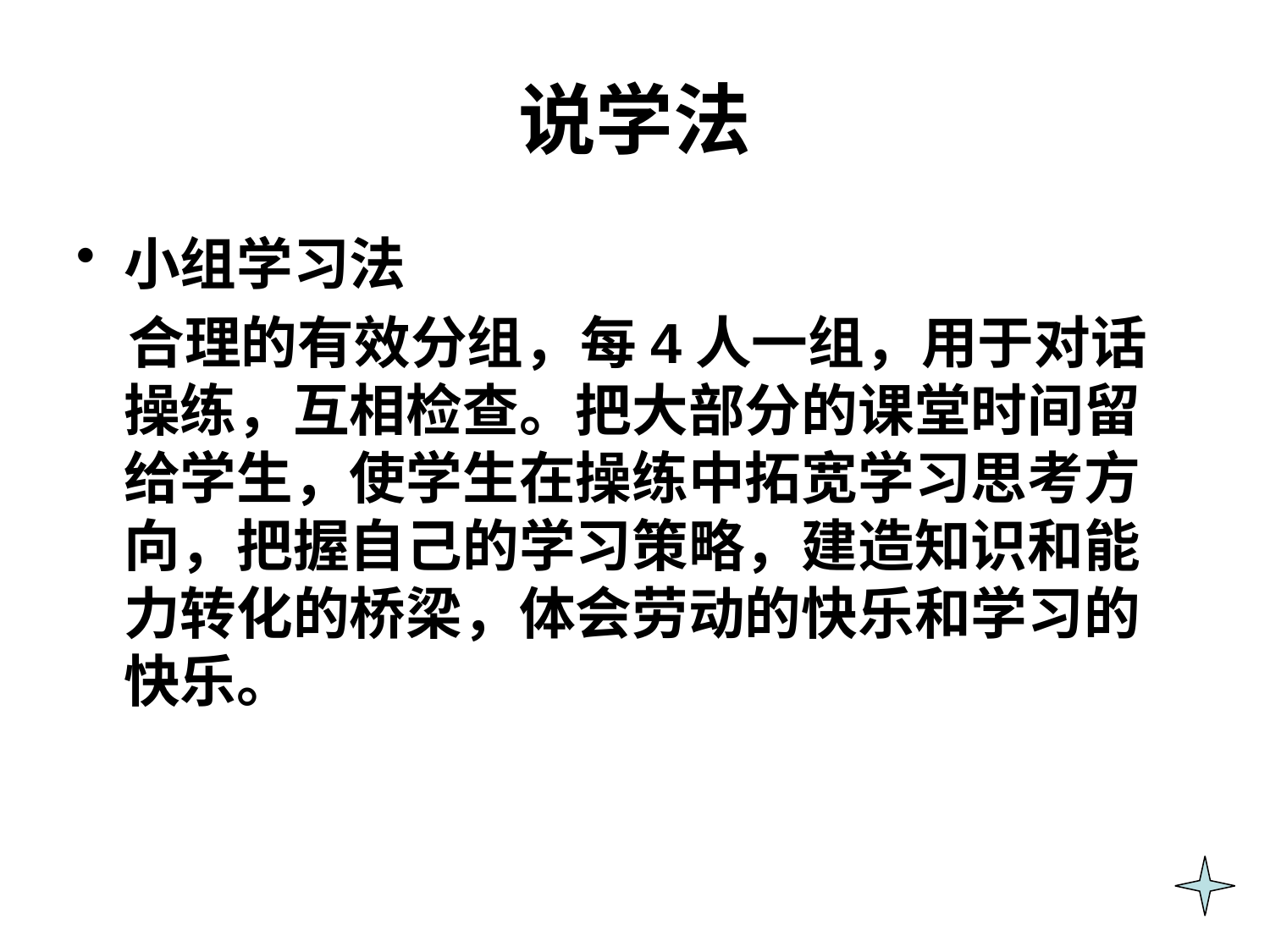

# 说学法
小组学习法
   合理的有效分组，每4人一组，用于对话操练，互相检查。把大部分的课堂时间留给学生，使学生在操练中拓宽学习思考方向，把握自己的学习策略，建造知识和能力转化的桥梁，体会劳动的快乐和学习的快乐。